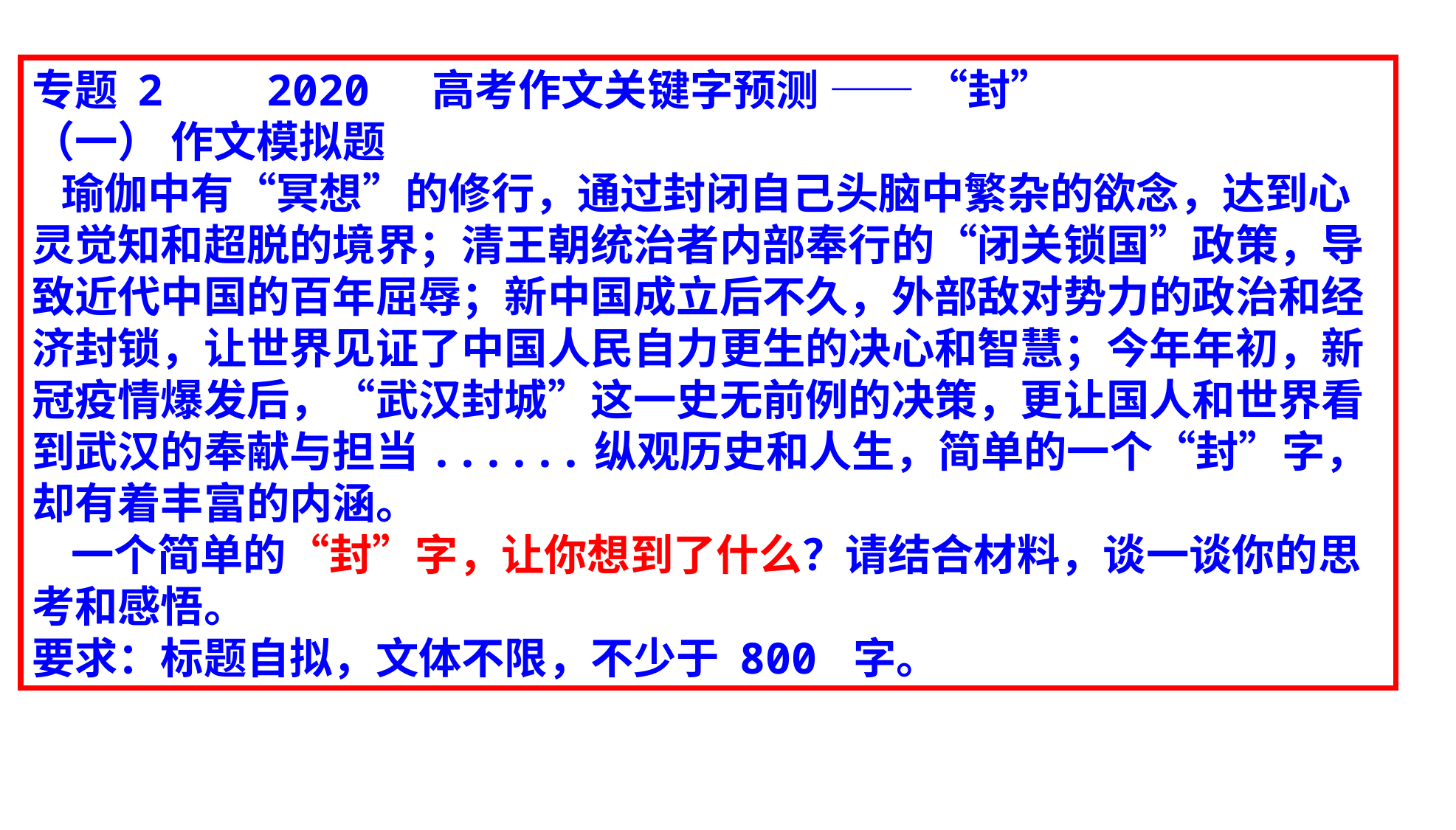

专题 2    2020  高考作文关键字预测 —— “封”
（一） 作文模拟题
  瑜伽中有“冥想”的修行，通过封闭自己头脑中繁杂的欲念，达到心灵觉知和超脱的境界；清王朝统治者内部奉行的“闭关锁国”政策，导致近代中国的百年屈辱；新中国成立后不久，外部敌对势力的政治和经济封锁，让世界见证了中国人民自力更生的决心和智慧；今年年初，新冠疫情爆发后，“武汉封城”这一史无前例的决策，更让国人和世界看到武汉的奉献与担当......纵观历史和人生，简单的一个“封”字，却有着丰富的内涵。
   一个简单的“封”字，让你想到了什么？请结合材料，谈一谈你的思考和感悟。
要求：标题自拟，文体不限，不少于 800 字。